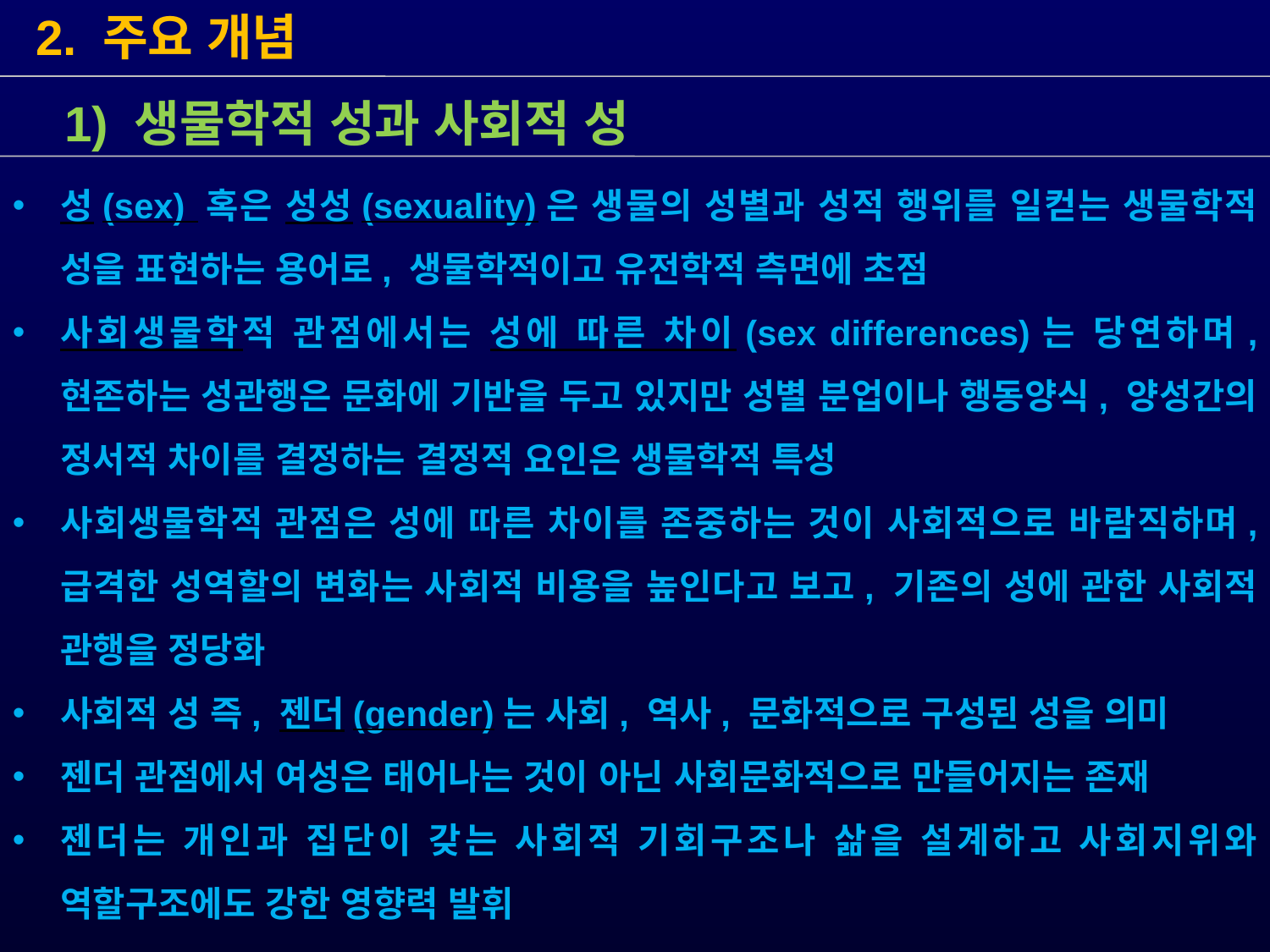

2. 주요 개념

  1) 생물학적 성과 사회적 성

성(sex) 혹은 성성(sexuality)은 생물의 성별과 성적 행위를 일컫는 생물학적 성을 표현하는 용어로, 생물학적이고 유전학적 측면에 초점
사회생물학적 관점에서는 성에 따른 차이(sex differences)는 당연하며, 현존하는 성관행은 문화에 기반을 두고 있지만 성별 분업이나 행동양식, 양성간의 정서적 차이를 결정하는 결정적 요인은 생물학적 특성
사회생물학적 관점은 성에 따른 차이를 존중하는 것이 사회적으로 바람직하며, 급격한 성역할의 변화는 사회적 비용을 높인다고 보고, 기존의 성에 관한 사회적 관행을 정당화
사회적 성 즉, 젠더(gender)는 사회, 역사, 문화적으로 구성된 성을 의미
젠더 관점에서 여성은 태어나는 것이 아닌 사회문화적으로 만들어지는 존재
젠더는 개인과 집단이 갖는 사회적 기회구조나 삶을 설계하고 사회지위와 역할구조에도 강한 영향력 발휘